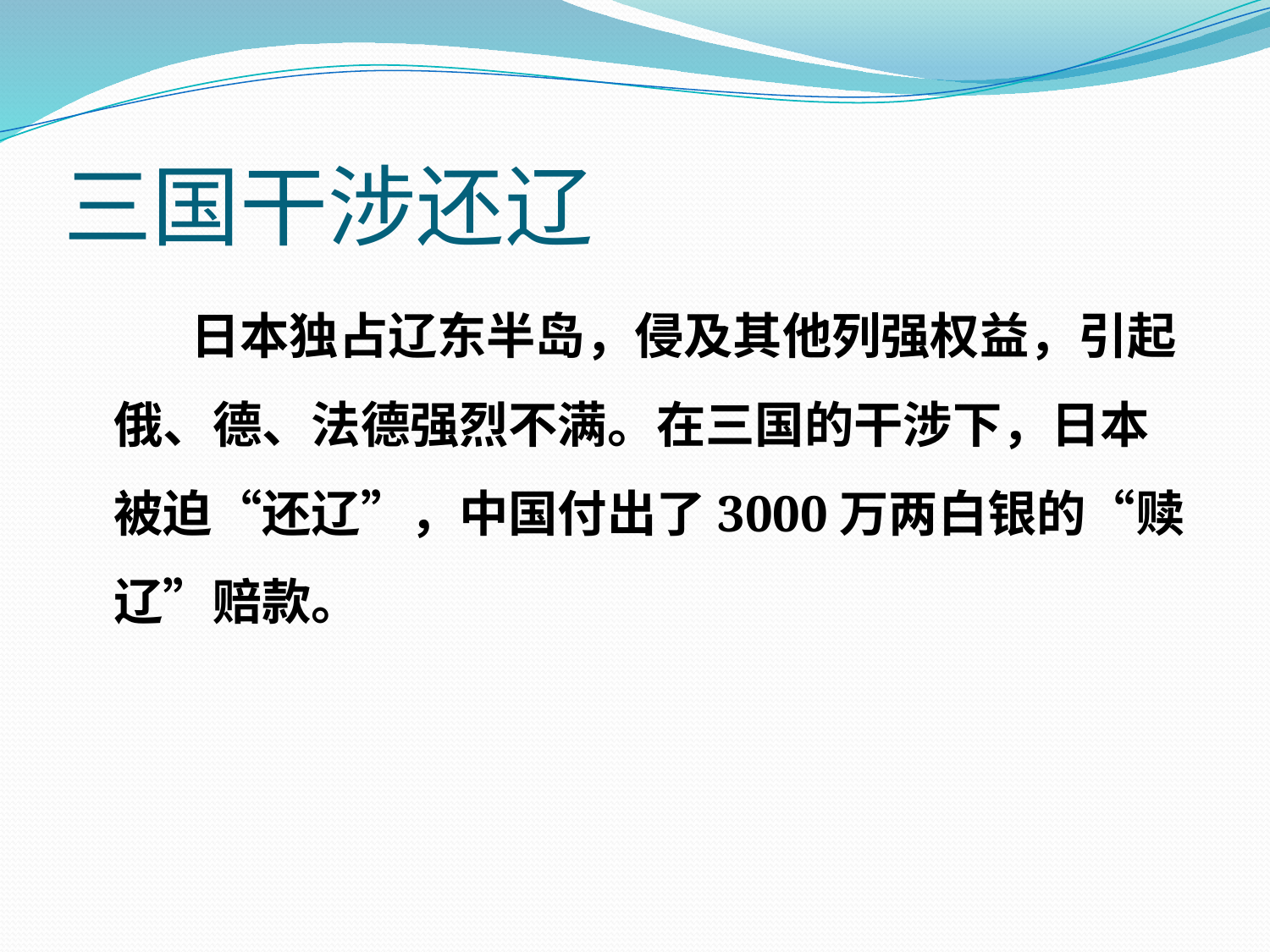

# 三国干涉还辽
          日本独占辽东半岛，侵及其他列强权益，引起俄、德、法德强烈不满。在三国的干涉下，日本被迫“还辽”，中国付出了3000万两白银的“赎辽”赔款。